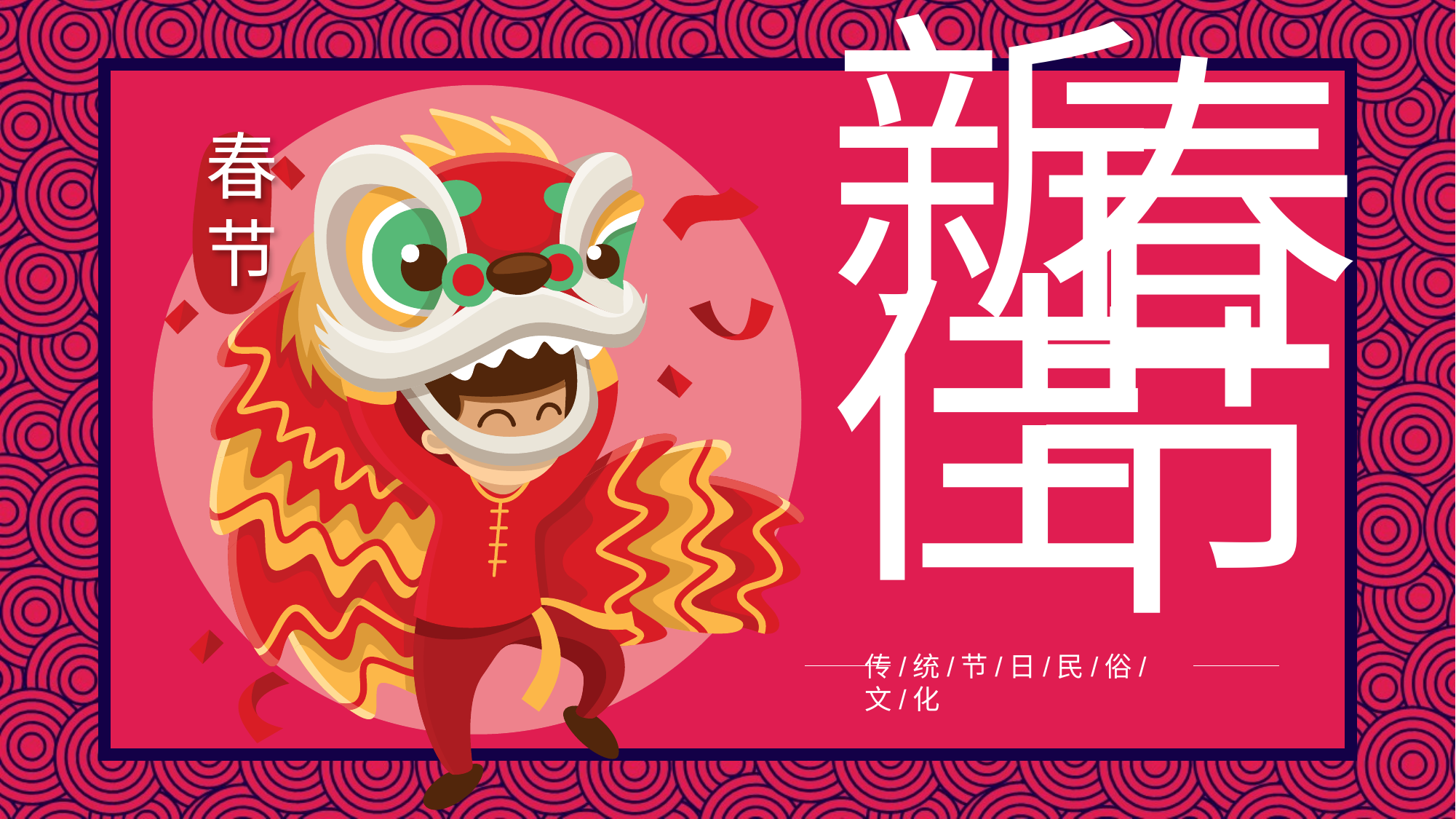

新
春
佳
节

春
节
传/统/节/日/民/俗/文/化